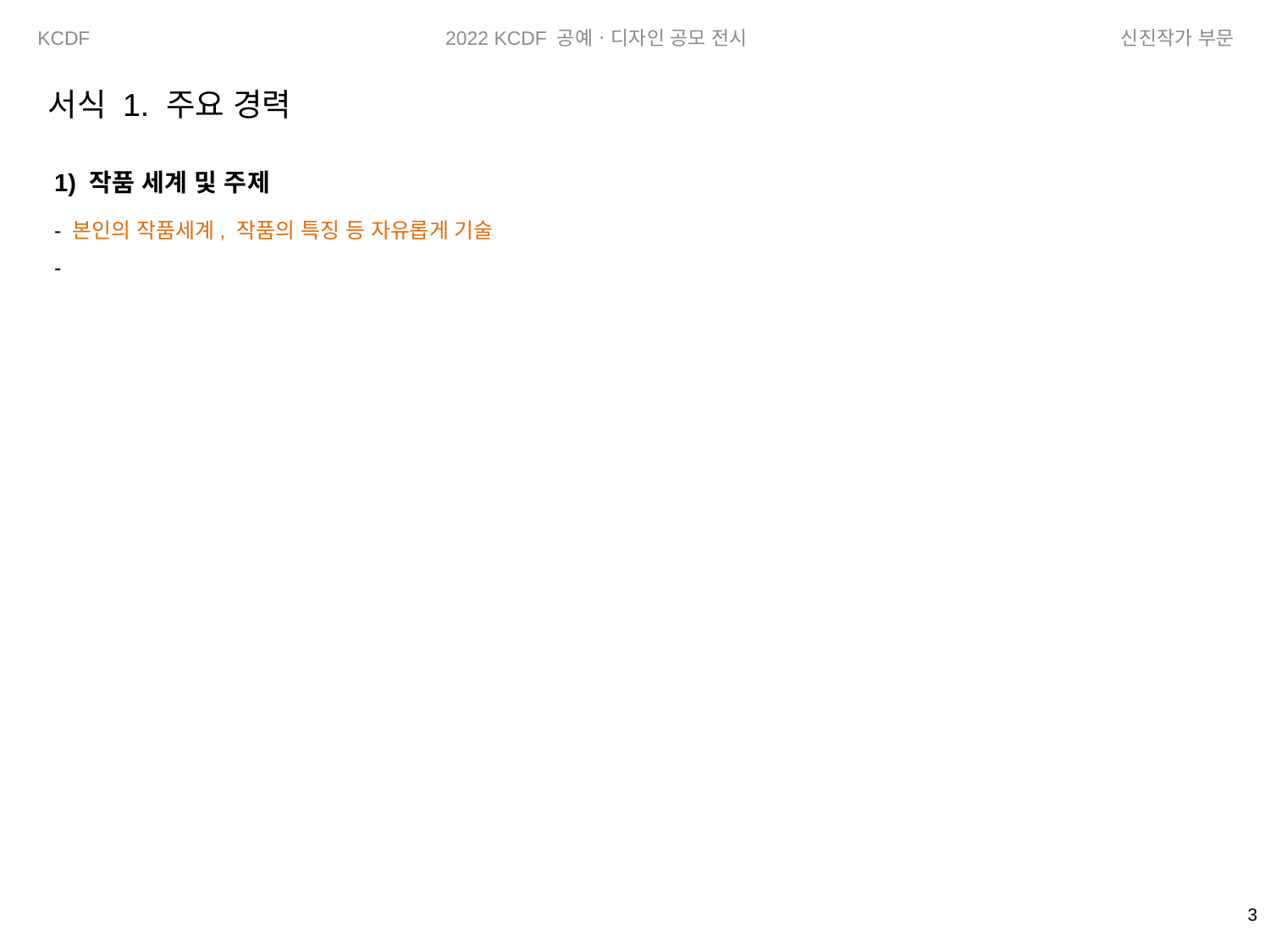

서식 1. 주요 경력
1) 작품 세계 및 주제
- 본인의 작품세계, 작품의 특징 등 자유롭게 기술
-
3